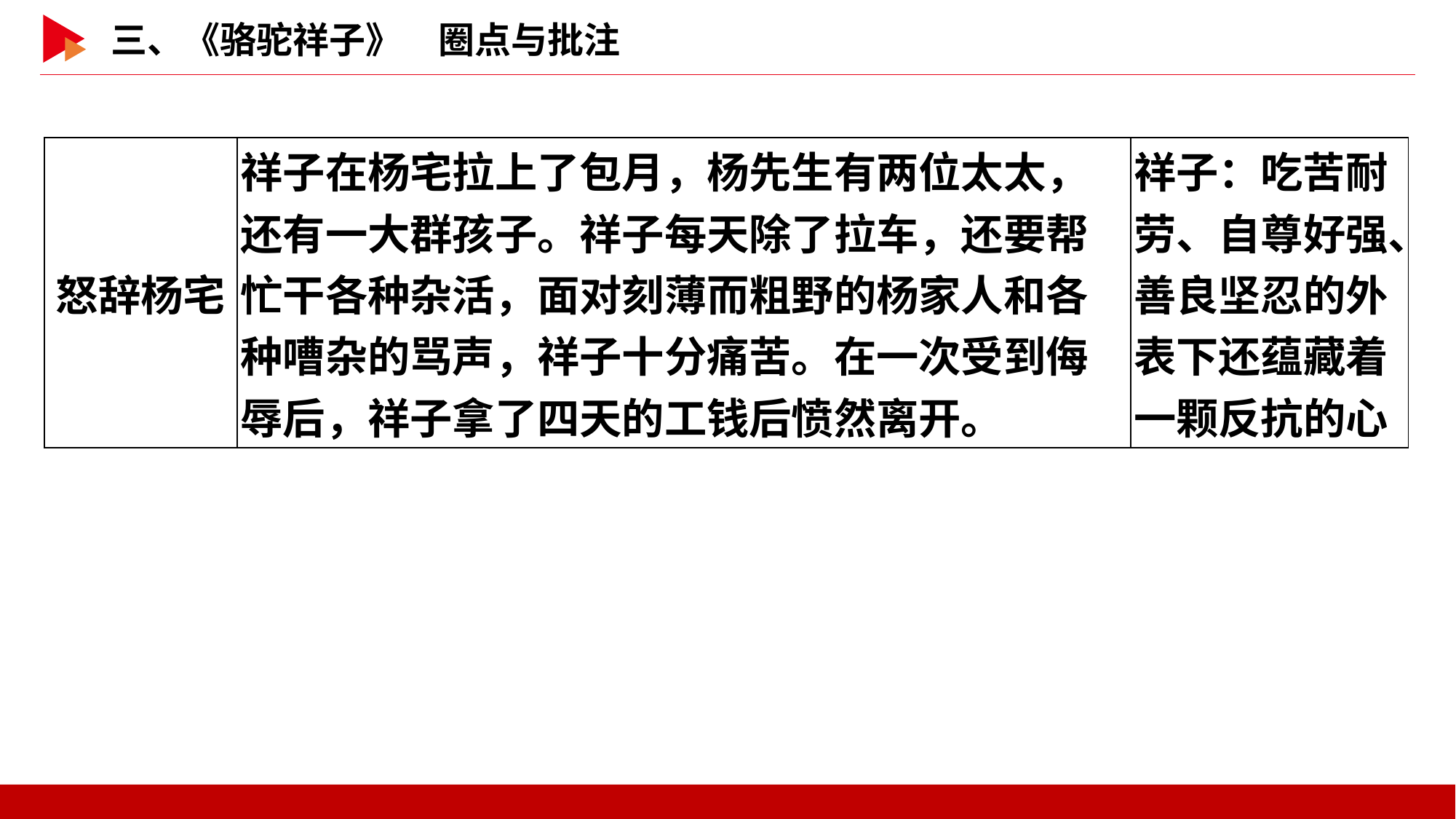

| 怒辞杨宅 | 祥子在杨宅拉上了包月，杨先生有两位太太，还有一大群孩子。祥子每天除了拉车，还要帮忙干各种杂活，面对刻薄而粗野的杨家人和各种嘈杂的骂声，祥子十分痛苦。在一次受到侮辱后，祥子拿了四天的工钱后愤然离开。 | 祥子：吃苦耐劳、自尊好强、善良坚忍的外表下还蕴藏着一颗反抗的心 |
| --- | --- | --- |